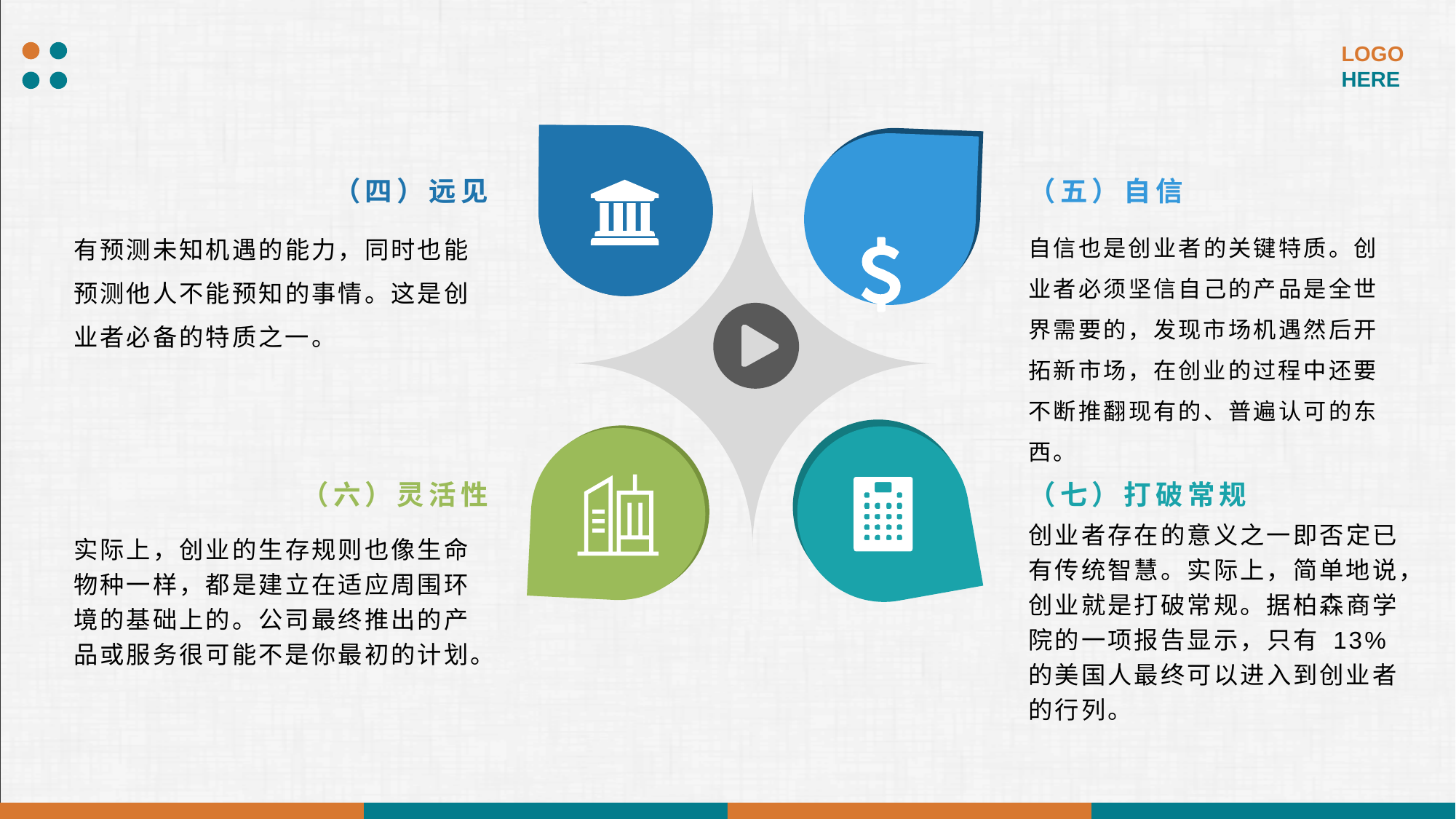

（四）远见
（五）自信

有预测未知机遇的能力，同时也能预测他人不能预知的事情。这是创业者必备的特质之一。
自信也是创业者的关键特质。创业者必须坚信自己的产品是全世界需要的，发现市场机遇然后开拓新市场，在创业的过程中还要不断推翻现有的、普遍认可的东西。

（七）打破常规
（六）灵活性

创业者存在的意义之一即否定已有传统智慧。实际上，简单地说，创业就是打破常规。据柏森商学院的一项报告显示，只有 13% 的美国人最终可以进入到创业者的行列。
实际上，创业的生存规则也像生命物种一样，都是建立在适应周围环境的基础上的。公司最终推出的产品或服务很可能不是你最初的计划。